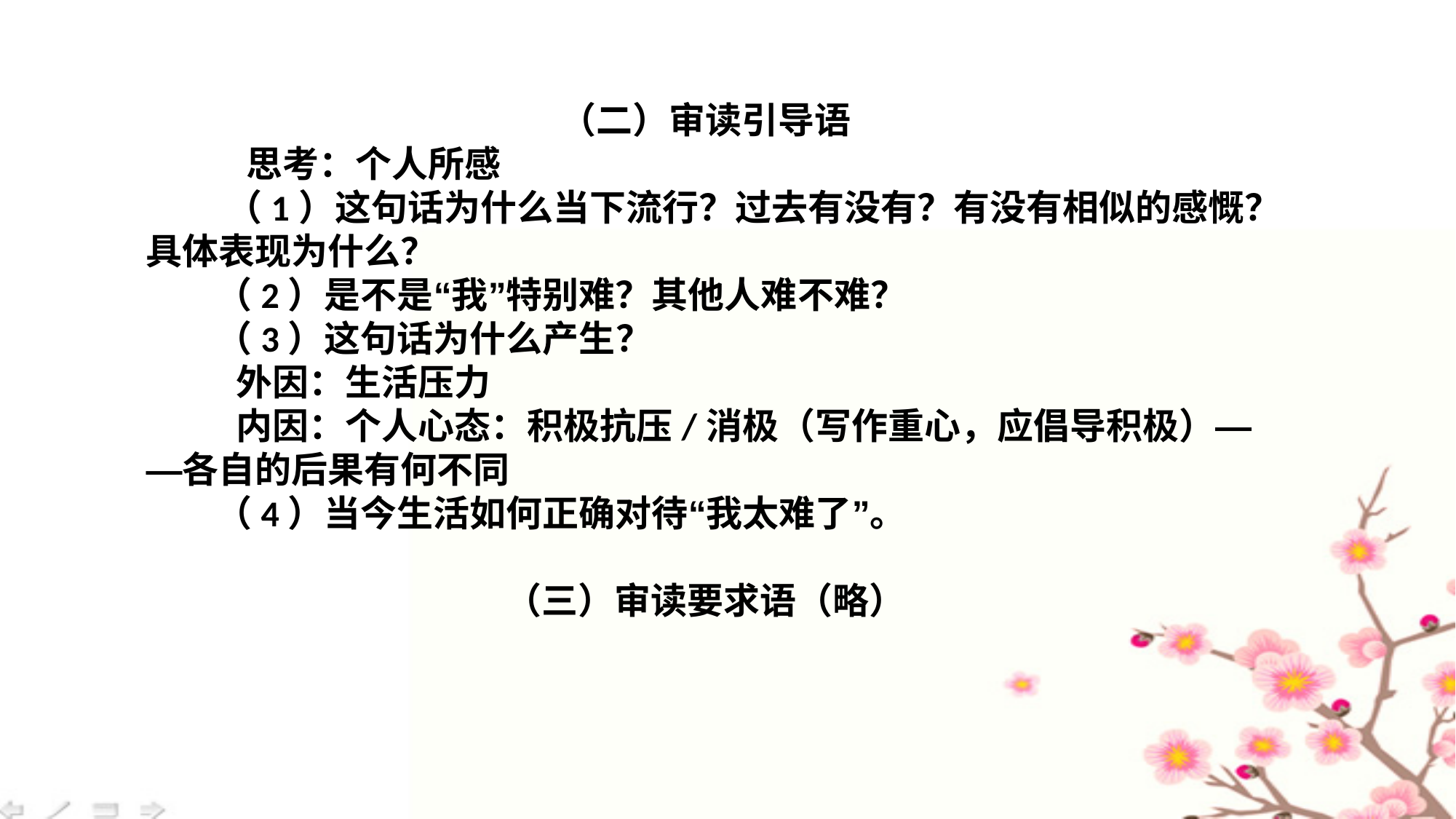

（二）审读引导语
         思考：个人所感
       （1）这句话为什么当下流行？过去有没有？有没有相似的感慨？具体表现为什么？
      （2）是不是“我”特别难？其他人难不难？
      （3）这句话为什么产生？
        外因：生活压力
        内因：个人心态：积极抗压/消极（写作重心，应倡导积极）——各自的后果有何不同
      （4）当今生活如何正确对待“我太难了”。

（三）审读要求语（略）